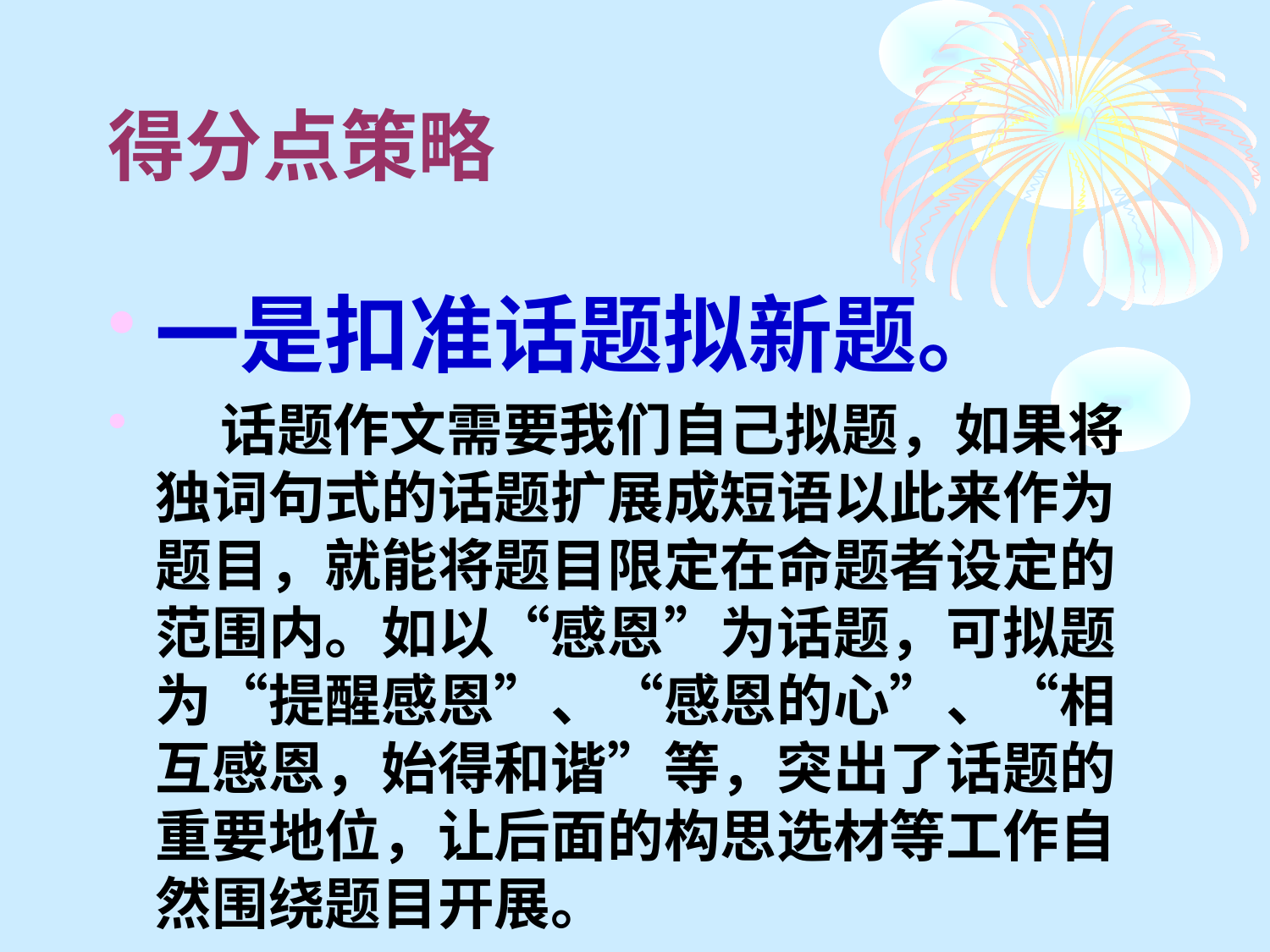

# 得分点策略
一是扣准话题拟新题。
    话题作文需要我们自己拟题，如果将独词句式的话题扩展成短语以此来作为题目，就能将题目限定在命题者设定的范围内。如以“感恩”为话题，可拟题为“提醒感恩”、“感恩的心”、“相互感恩，始得和谐”等，突出了话题的重要地位，让后面的构思选材等工作自然围绕题目开展。